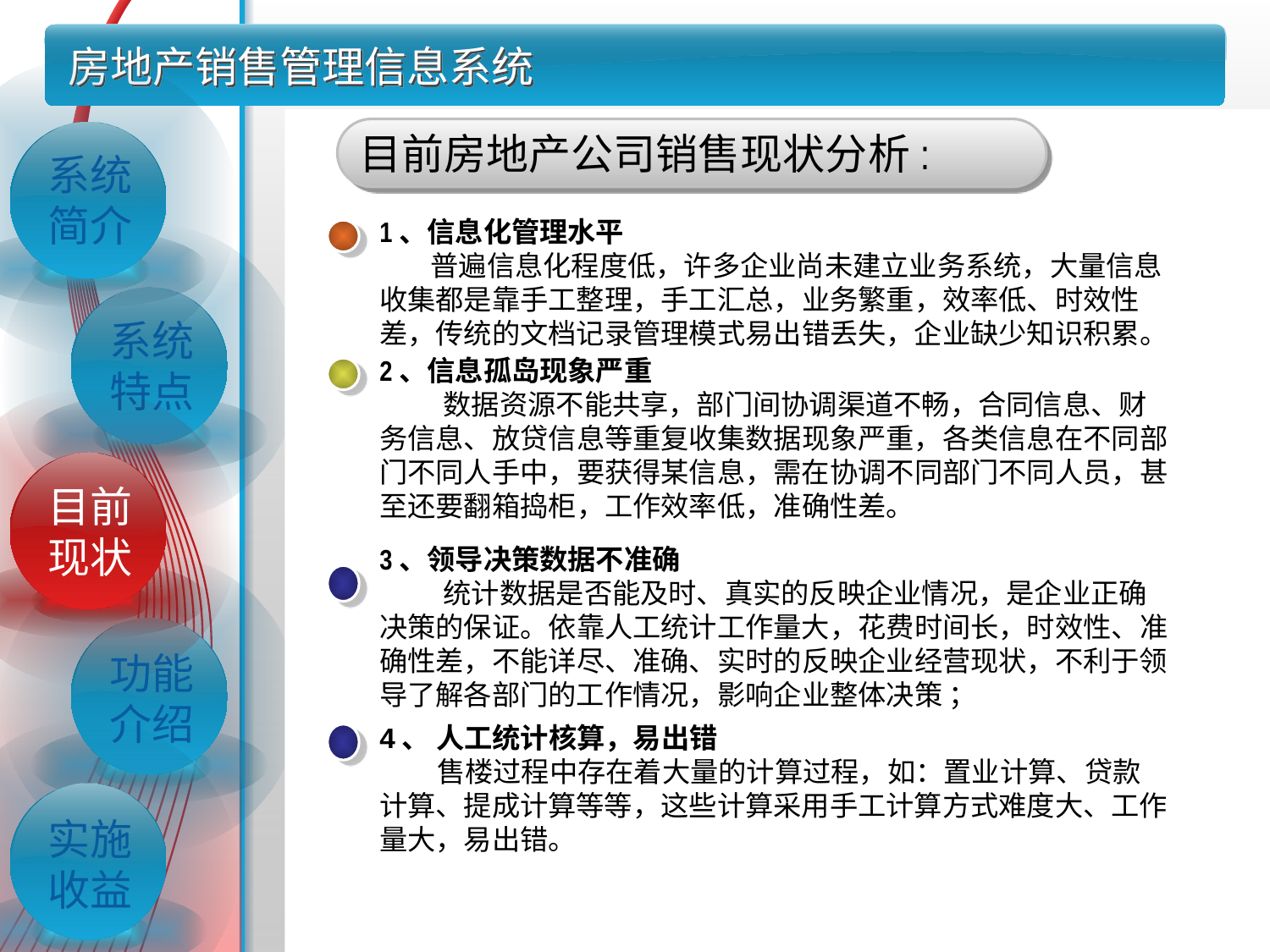

# 房地产销售管理信息系统

目前房地产公司销售现状分析:
系统简介
1、信息化管理水平
       普遍信息化程度低，许多企业尚未建立业务系统，大量信息收集都是靠手工整理，手工汇总，业务繁重，效率低、时效性差，传统的文档记录管理模式易出错丢失，企业缺少知识积累。

系统特点
2、信息孤岛现象严重
         数据资源不能共享，部门间协调渠道不畅，合同信息、财务信息、放贷信息等重复收集数据现象严重，各类信息在不同部门不同人手中，要获得某信息，需在协调不同部门不同人员，甚至还要翻箱捣柜，工作效率低，准确性差。

目前现状

3、领导决策数据不准确
         统计数据是否能及时、真实的反映企业情况，是企业正确决策的保证。依靠人工统计工作量大，花费时间长，时效性、准确性差，不能详尽、准确、实时的反映企业经营现状，不利于领导了解各部门的工作情况，影响企业整体决策 ；

功能介绍
4、 人工统计核算，易出错
        售楼过程中存在着大量的计算过程，如：置业计算、贷款计算、提成计算等等，这些计算采用手工计算方式难度大、工作量大，易出错。

实施收益